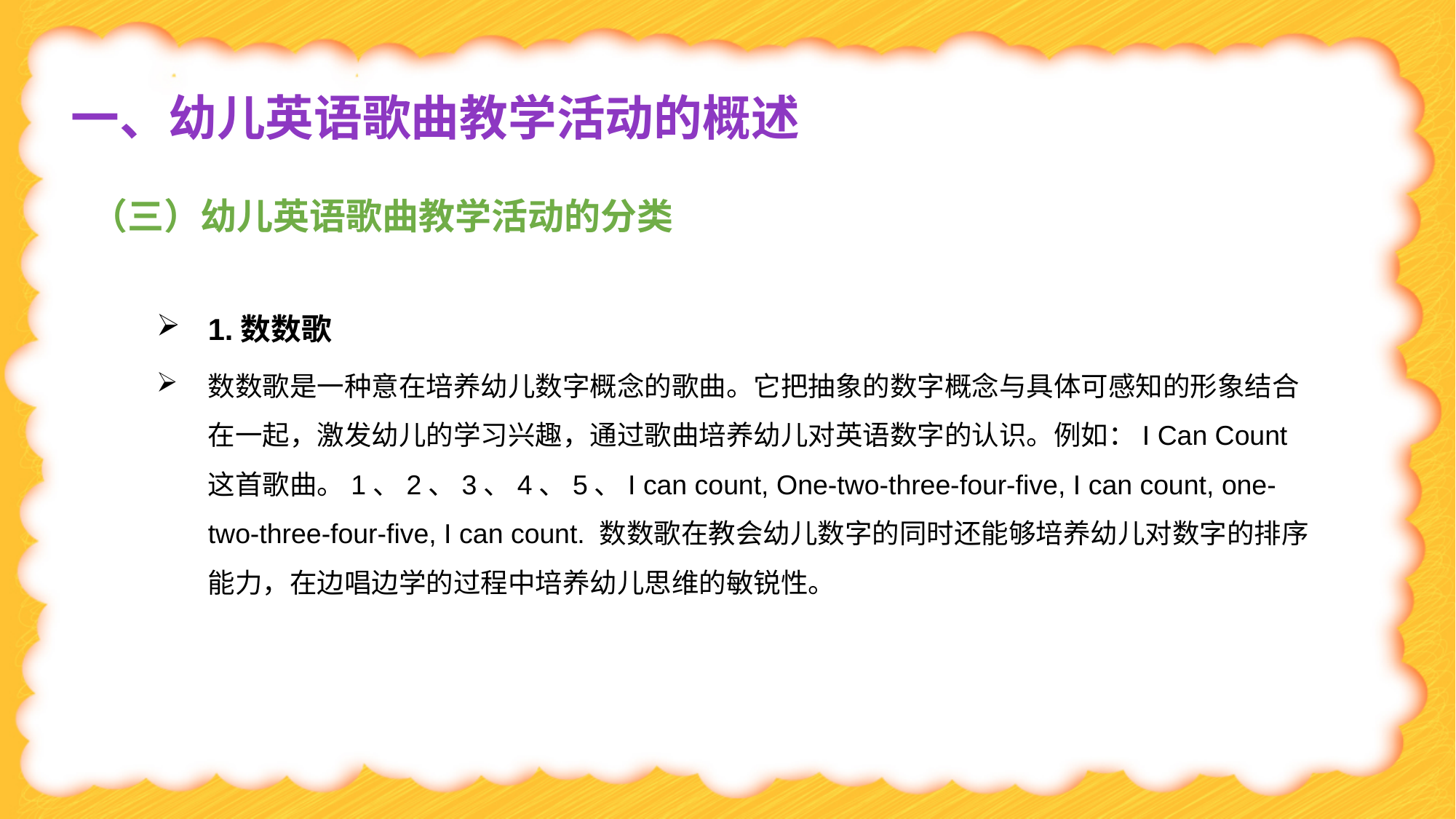

一、幼儿英语歌曲教学活动的概述
（三）幼儿英语歌曲教学活动的分类
1.数数歌
数数歌是一种意在培养幼儿数字概念的歌曲。它把抽象的数字概念与具体可感知的形象结合在一起，激发幼儿的学习兴趣，通过歌曲培养幼儿对英语数字的认识。例如：I Can Count 这首歌曲。1、2、3、4、5、I can count, One-two-three-four-five, I can count, one-two-three-four-five, I can count. 数数歌在教会幼儿数字的同时还能够培养幼儿对数字的排序能力，在边唱边学的过程中培养幼儿思维的敏锐性。